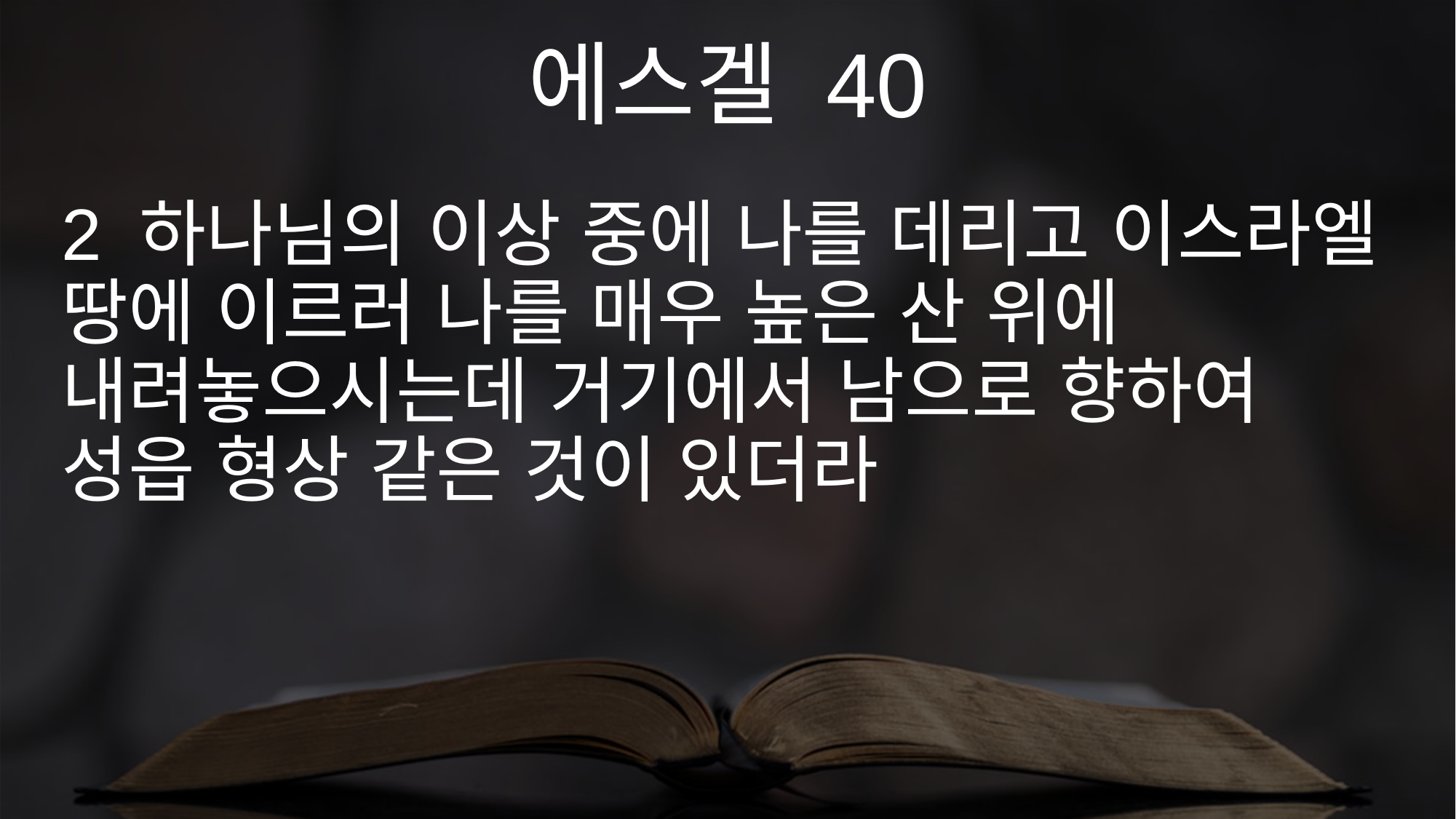

에스겔 40
2 하나님의 이상 중에 나를 데리고 이스라엘 땅에 이르러 나를 매우 높은 산 위에 내려놓으시는데 거기에서 남으로 향하여 성읍 형상 같은 것이 있더라